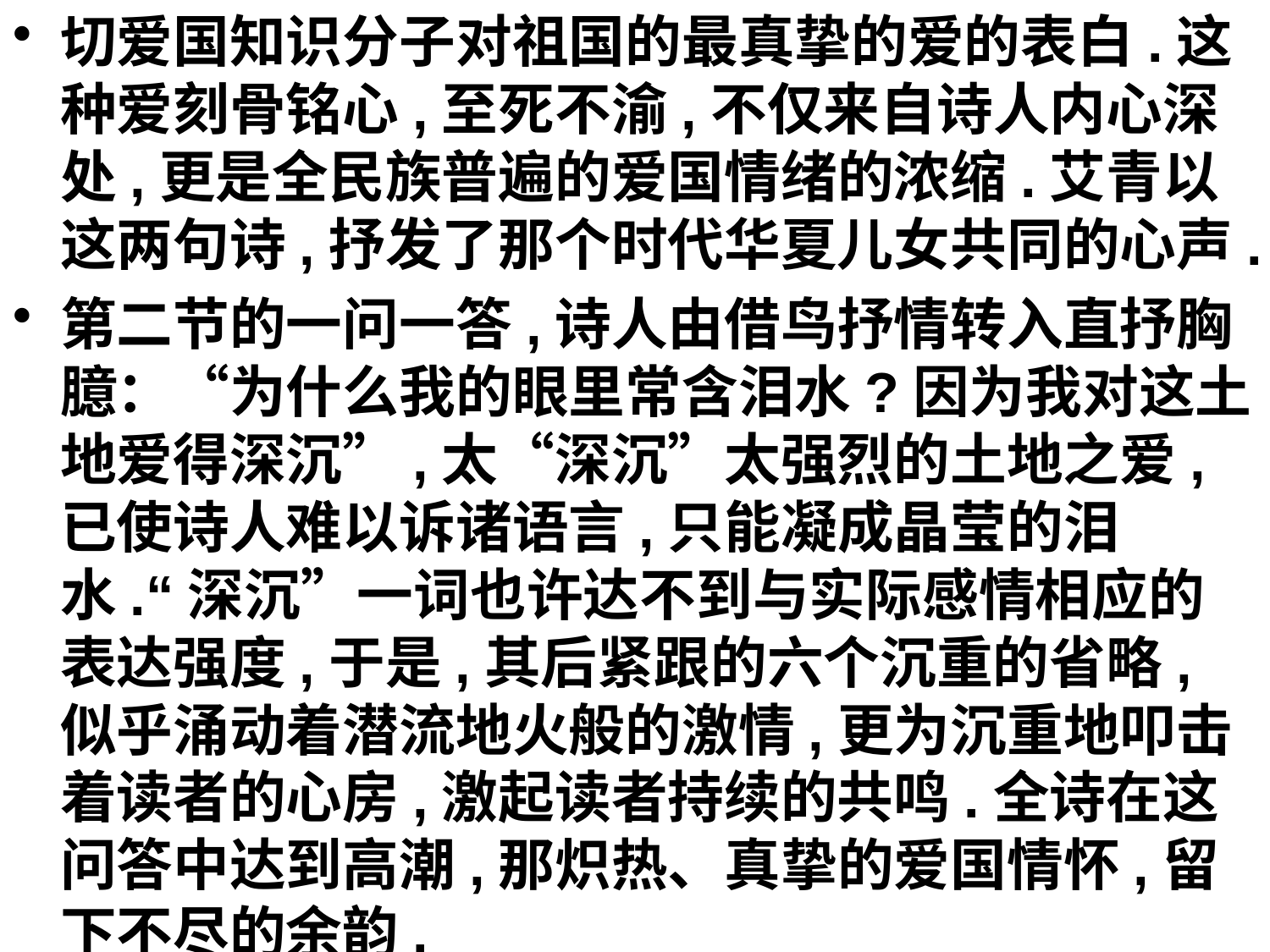

切爱国知识分子对祖国的最真挚的爱的表白.这种爱刻骨铭心,至死不渝,不仅来自诗人内心深处,更是全民族普遍的爱国情绪的浓缩.艾青以这两句诗,抒发了那个时代华夏儿女共同的心声.
第二节的一问一答,诗人由借鸟抒情转入直抒胸臆：“为什么我的眼里常含泪水?因为我对这土地爱得深沉”,太“深沉”太强烈的土地之爱,已使诗人难以诉诸语言,只能凝成晶莹的泪水.“深沉”一词也许达不到与实际感情相应的表达强度,于是,其后紧跟的六个沉重的省略,似乎涌动着潜流地火般的激情,更为沉重地叩击着读者的心房,激起读者持续的共鸣.全诗在这问答中达到高潮,那炽热、真挚的爱国情怀,留下不尽的余韵.